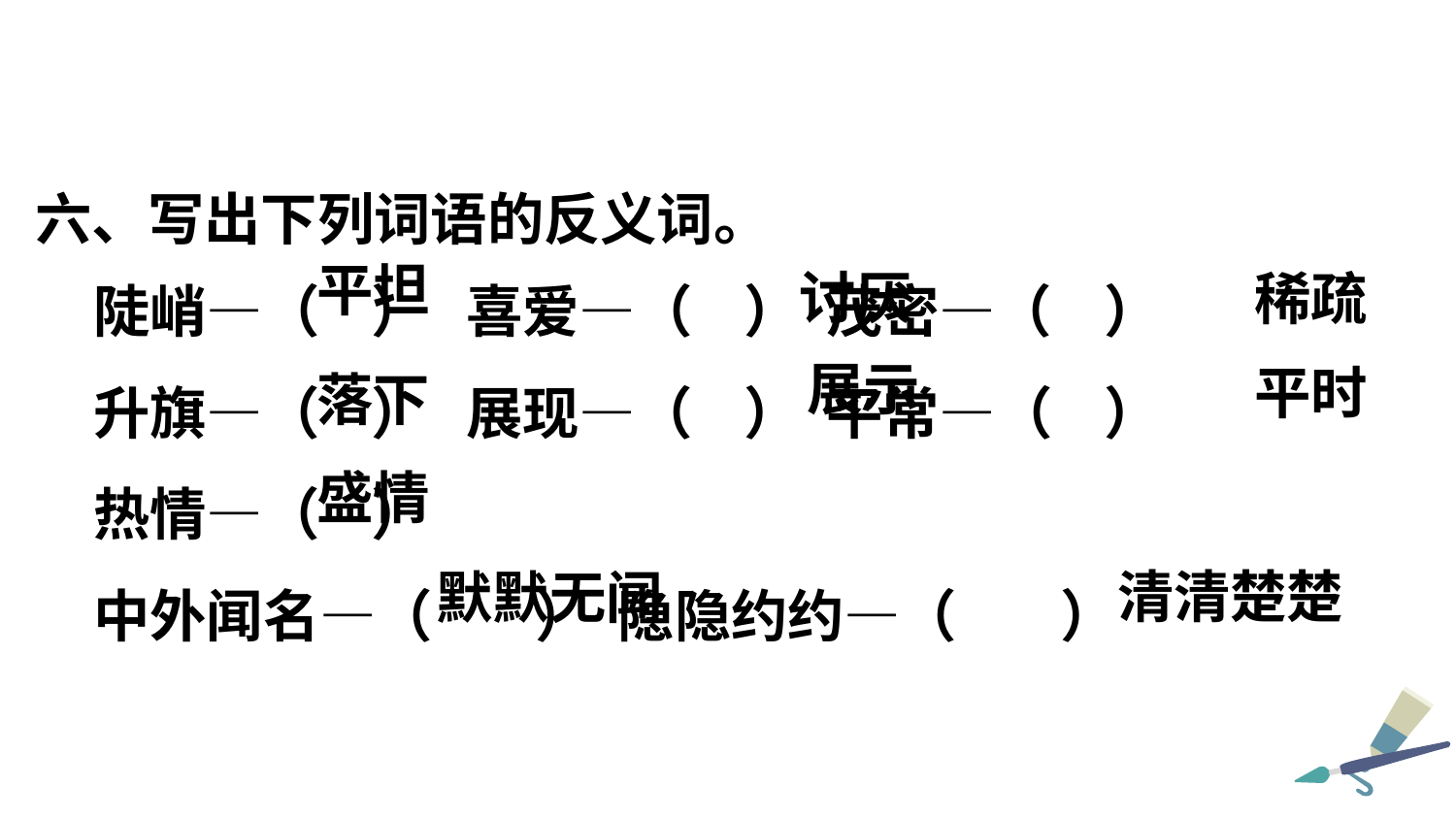

六、写出下列词语的反义词。
陡峭—（    ）   喜爱—（    ）  茂密—（    ）
升旗—（    ）   展现—（    ）  平常—（    ）
热情—（    ）
中外闻名—（        ）  隐隐约约—（        ）
平坦
讨厌
稀疏
展示
平时
落下
盛情
清清楚楚
默默无闻